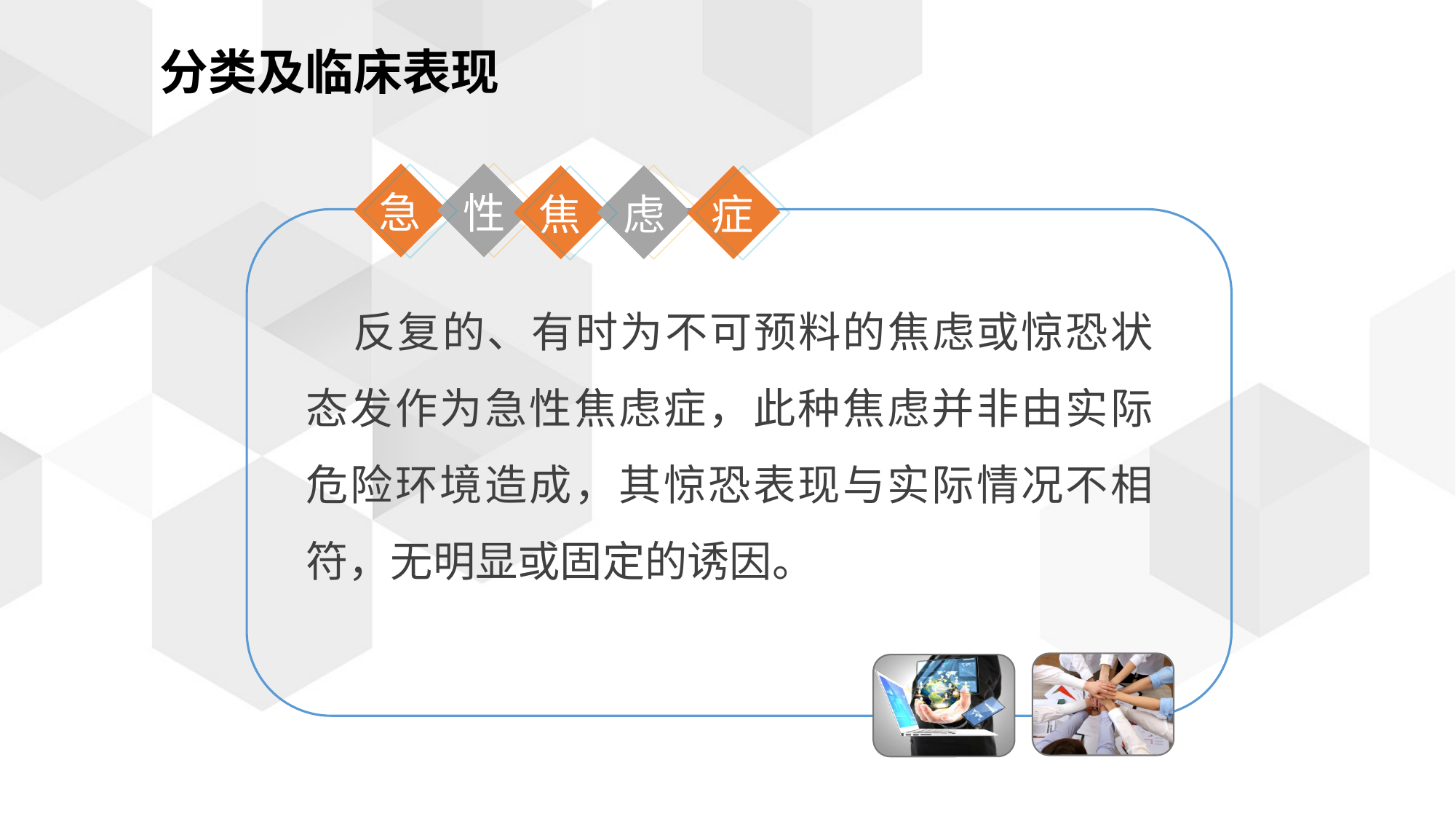

分类及临床表现

急

性

焦

症

虑

反复的、有时为不可预料的焦虑或惊恐状态发作为急性焦虑症，此种焦虑并非由实际危险环境造成，其惊恐表现与实际情况不相符，无明显或固定的诱因。